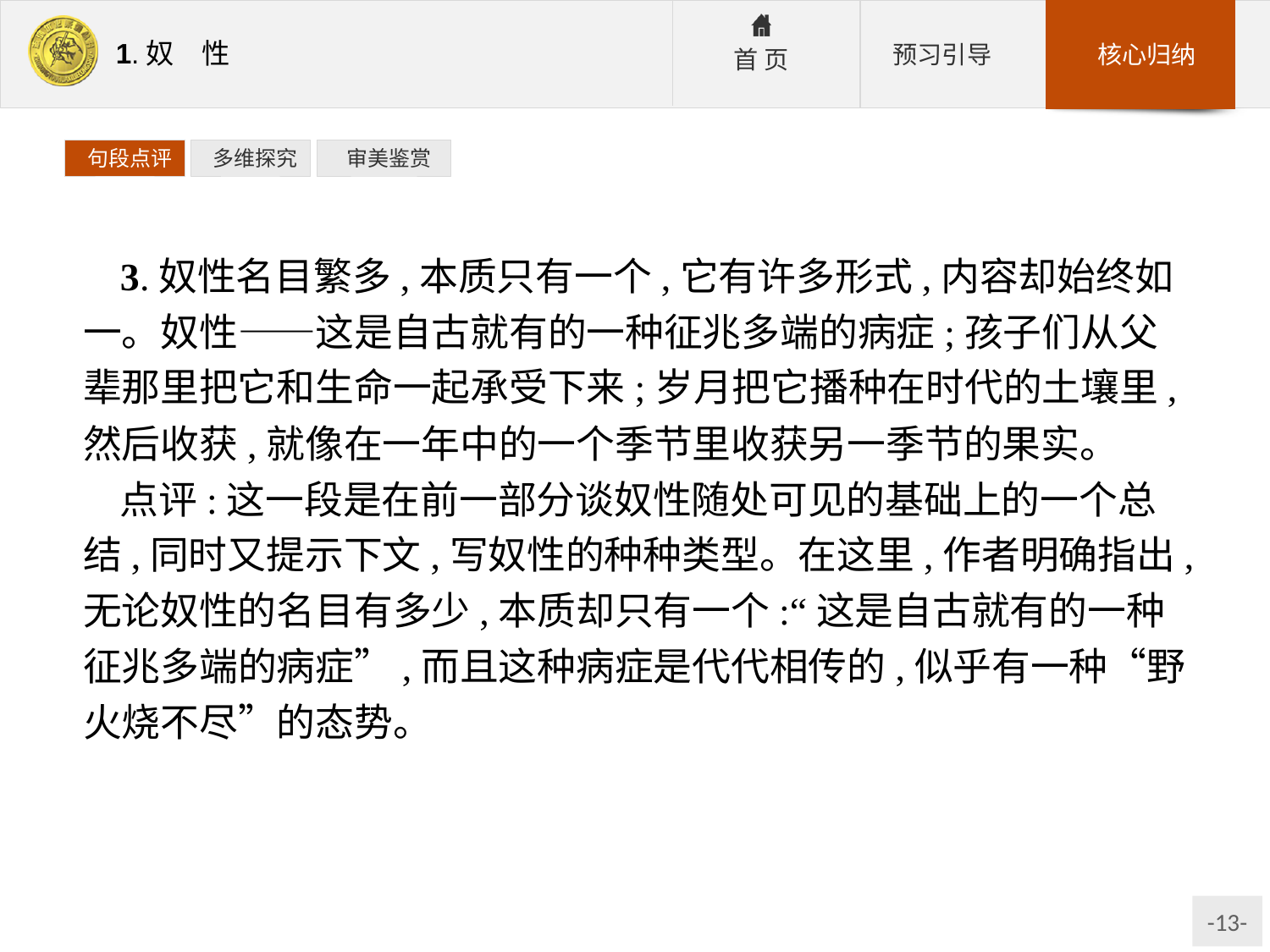

句段点评
 多维探究
 审美鉴赏
3.奴性名目繁多,本质只有一个,它有许多形式,内容却始终如一。奴性——这是自古就有的一种征兆多端的病症;孩子们从父辈那里把它和生命一起承受下来;岁月把它播种在时代的土壤里,然后收获,就像在一年中的一个季节里收获另一季节的果实。
点评:这一段是在前一部分谈奴性随处可见的基础上的一个总结,同时又提示下文,写奴性的种种类型。在这里,作者明确指出,无论奴性的名目有多少,本质却只有一个:“这是自古就有的一种征兆多端的病症”,而且这种病症是代代相传的,似乎有一种“野火烧不尽”的态势。